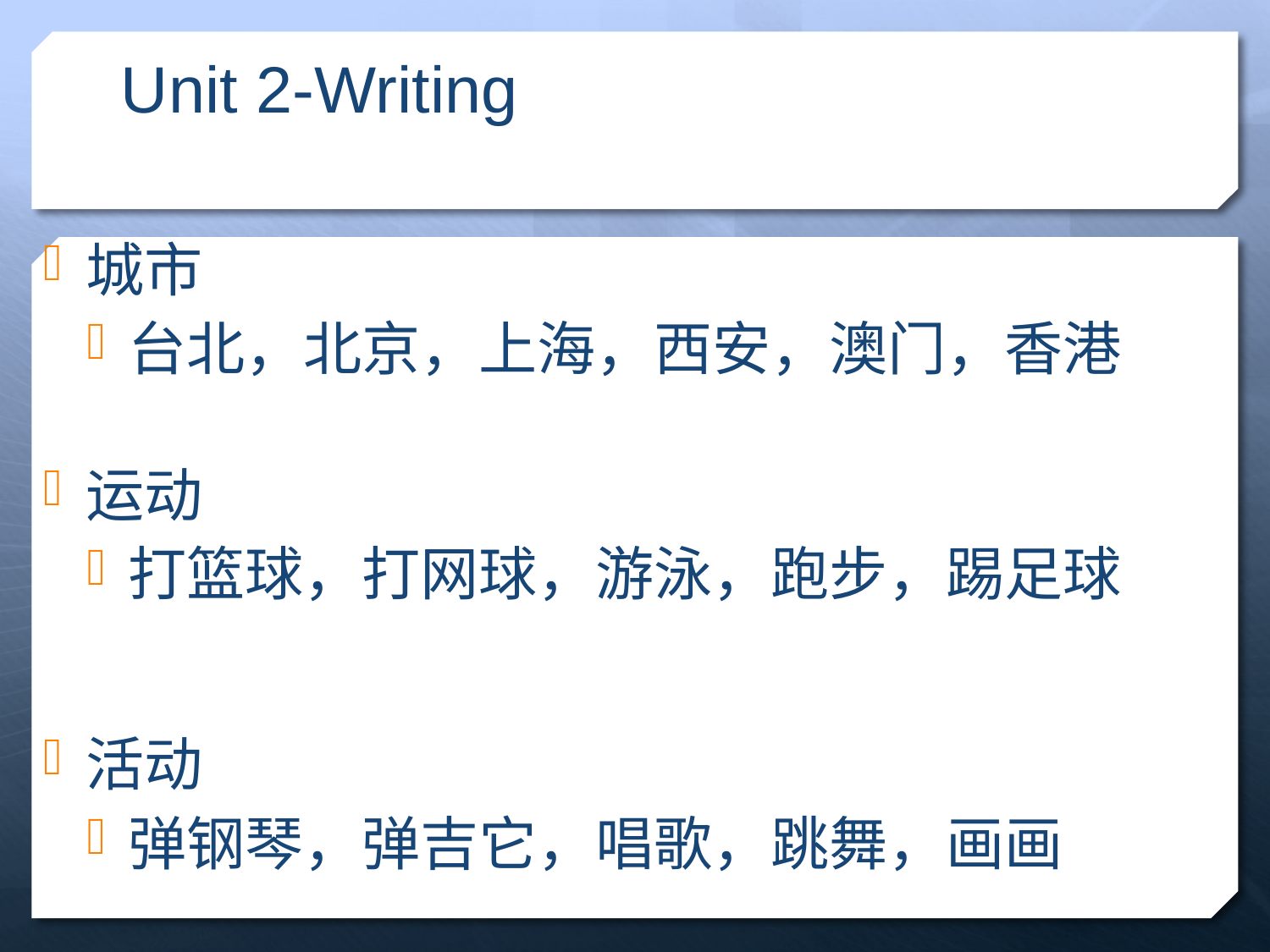

# Unit 2-Writing
城市
台北，北京，上海，西安，澳门，香港

运动
打篮球，打网球，游泳，跑步，踢足球

活动
弹钢琴，弹吉它，唱歌，跳舞，画画